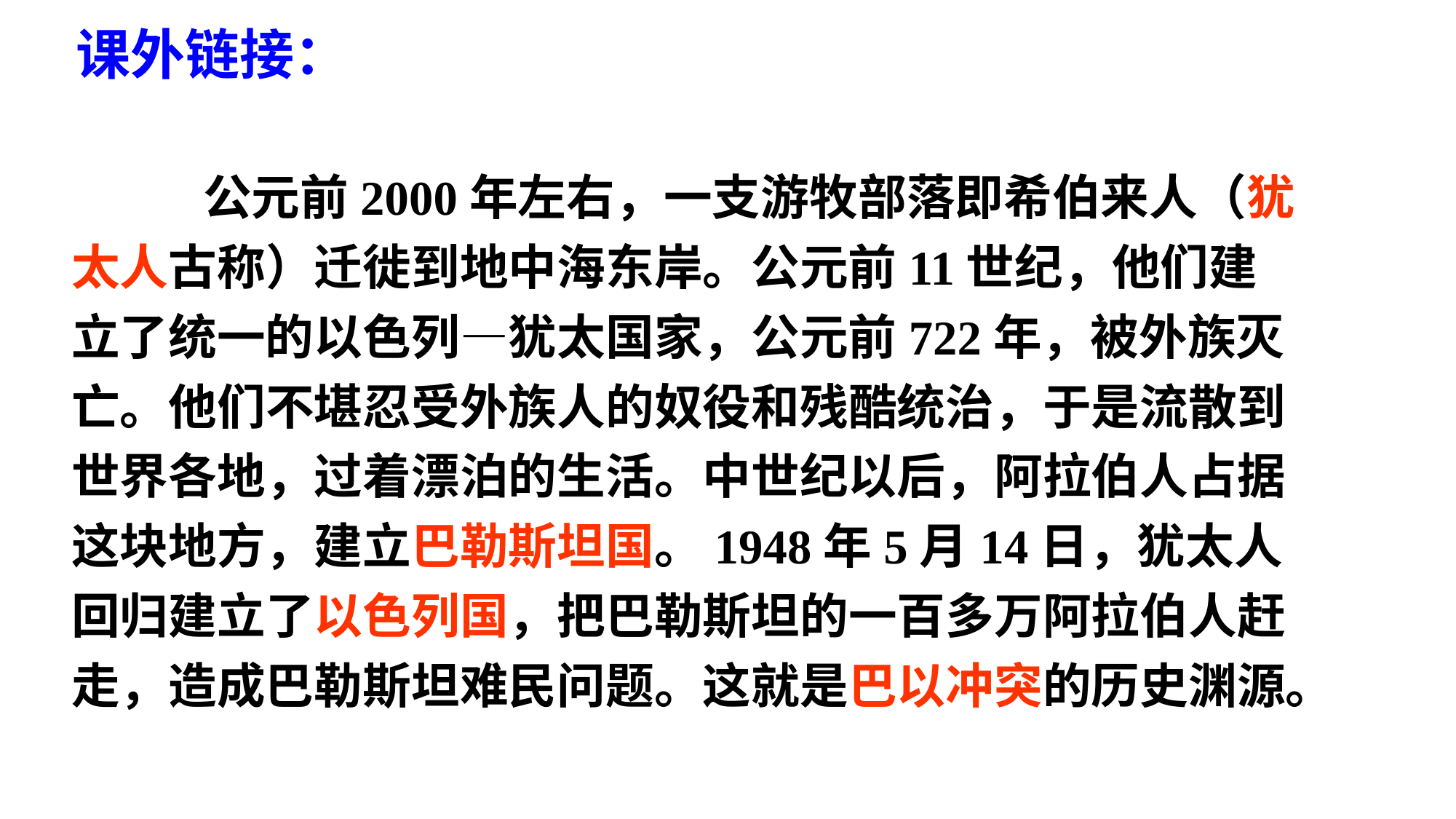

课外链接：
           公元前2000年左右，一支游牧部落即希伯来人（犹太人古称）迁徙到地中海东岸。公元前11世纪，他们建立了统一的以色列—犹太国家，公元前722年，被外族灭亡。他们不堪忍受外族人的奴役和残酷统治，于是流散到世界各地，过着漂泊的生活。中世纪以后，阿拉伯人占据这块地方，建立巴勒斯坦国。1948年5月14日，犹太人回归建立了以色列国，把巴勒斯坦的一百多万阿拉伯人赶走，造成巴勒斯坦难民问题。这就是巴以冲突的历史渊源。